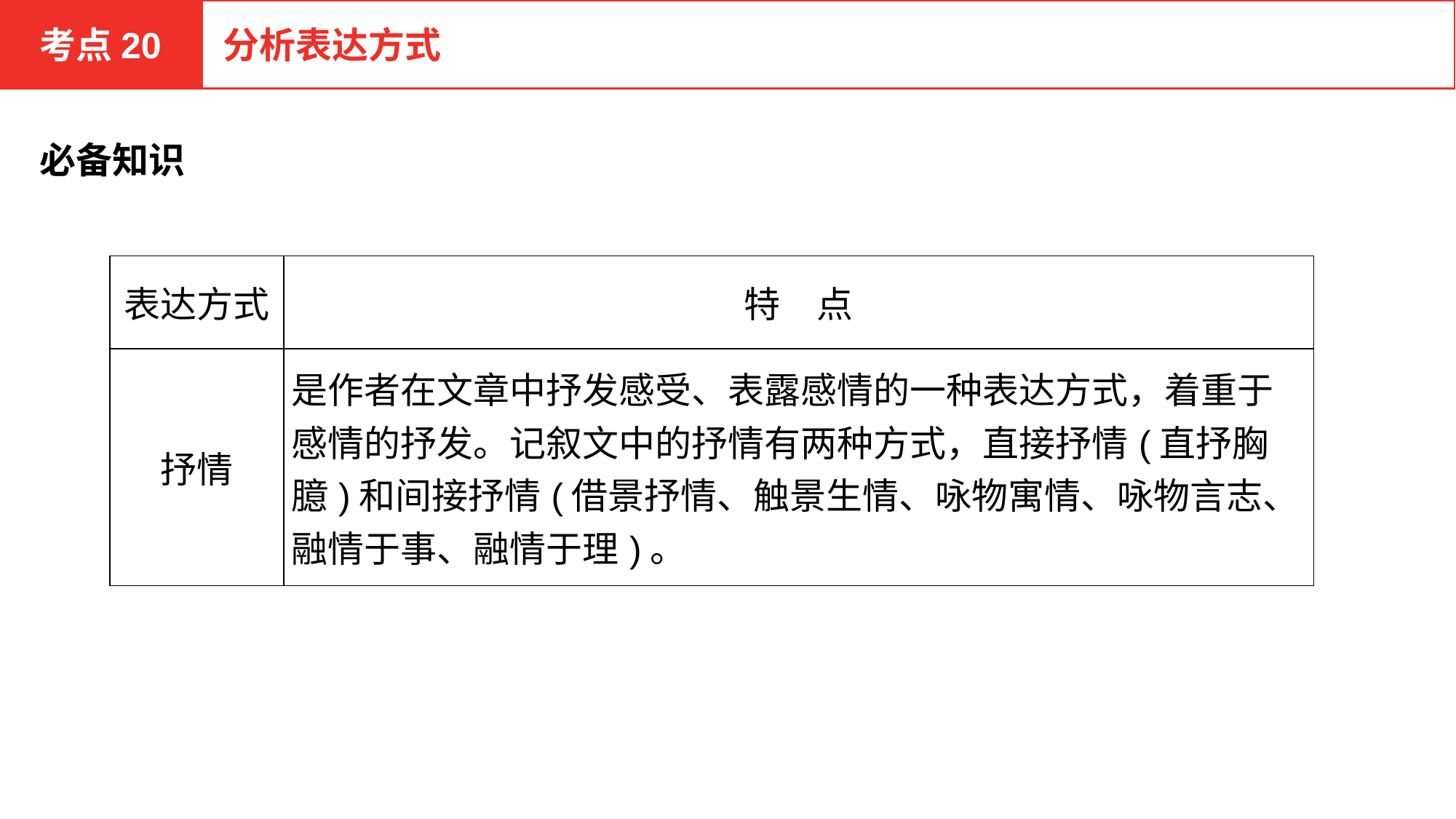

考点20
分析表达方式
必备知识
| 表达方式 | 特　点 |
| --- | --- |
| 抒情 | 是作者在文章中抒发感受、表露感情的一种表达方式，着重于感情的抒发。记叙文中的抒情有两种方式，直接抒情(直抒胸臆)和间接抒情(借景抒情、触景生情、咏物寓情、咏物言志、融情于事、融情于理)。 |